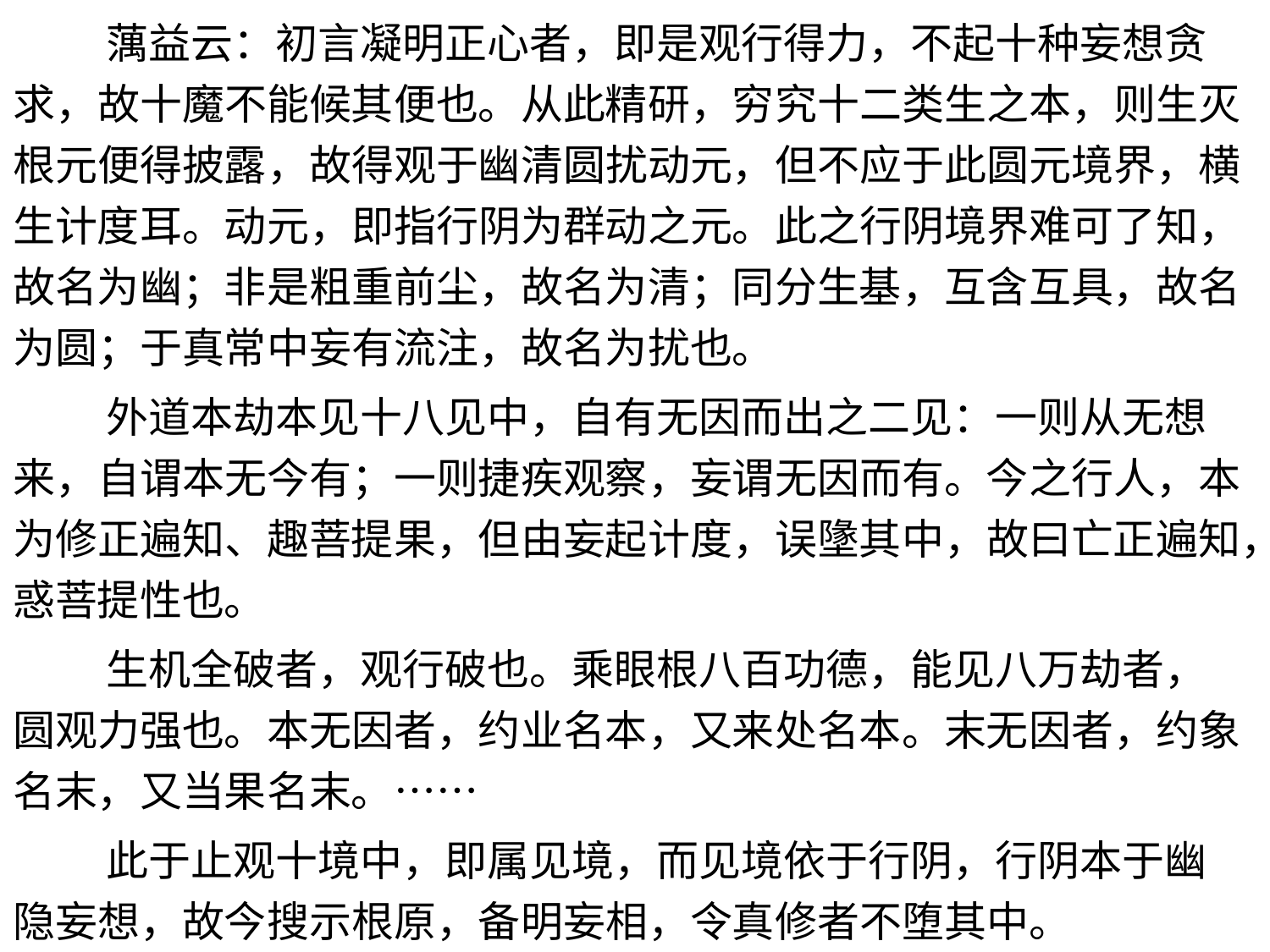

蕅益云：初言凝明正心者，即是观行得力，不起十种妄想贪求，故十魔不能候其便也。从此精研，穷究十二类生之本，则生灭根元便得披露，故得观于幽清圆扰动元，但不应于此圆元境界，横生计度耳。动元，即指行阴为群动之元。此之行阴境界难可了知，故名为幽；非是粗重前尘，故名为清；同分生基，互含互具，故名为圆；于真常中妄有流注，故名为扰也。
         外道本劫本见十八见中，自有无因而出之二见：一则从无想来，自谓本无今有；一则捷疾观察，妄谓无因而有。今之行人，本为修正遍知、趣菩提果，但由妄起计度，误墬其中，故曰亡正遍知，惑菩提性也。
         生机全破者，观行破也。乘眼根八百功德，能见八万劫者，圆观力强也。本无因者，约业名本，又来处名本。末无因者，约象名末，又当果名末。……
         此于止观十境中，即属见境，而见境依于行阴，行阴本于幽隐妄想，故今搜示根原，备明妄相，令真修者不堕其中。